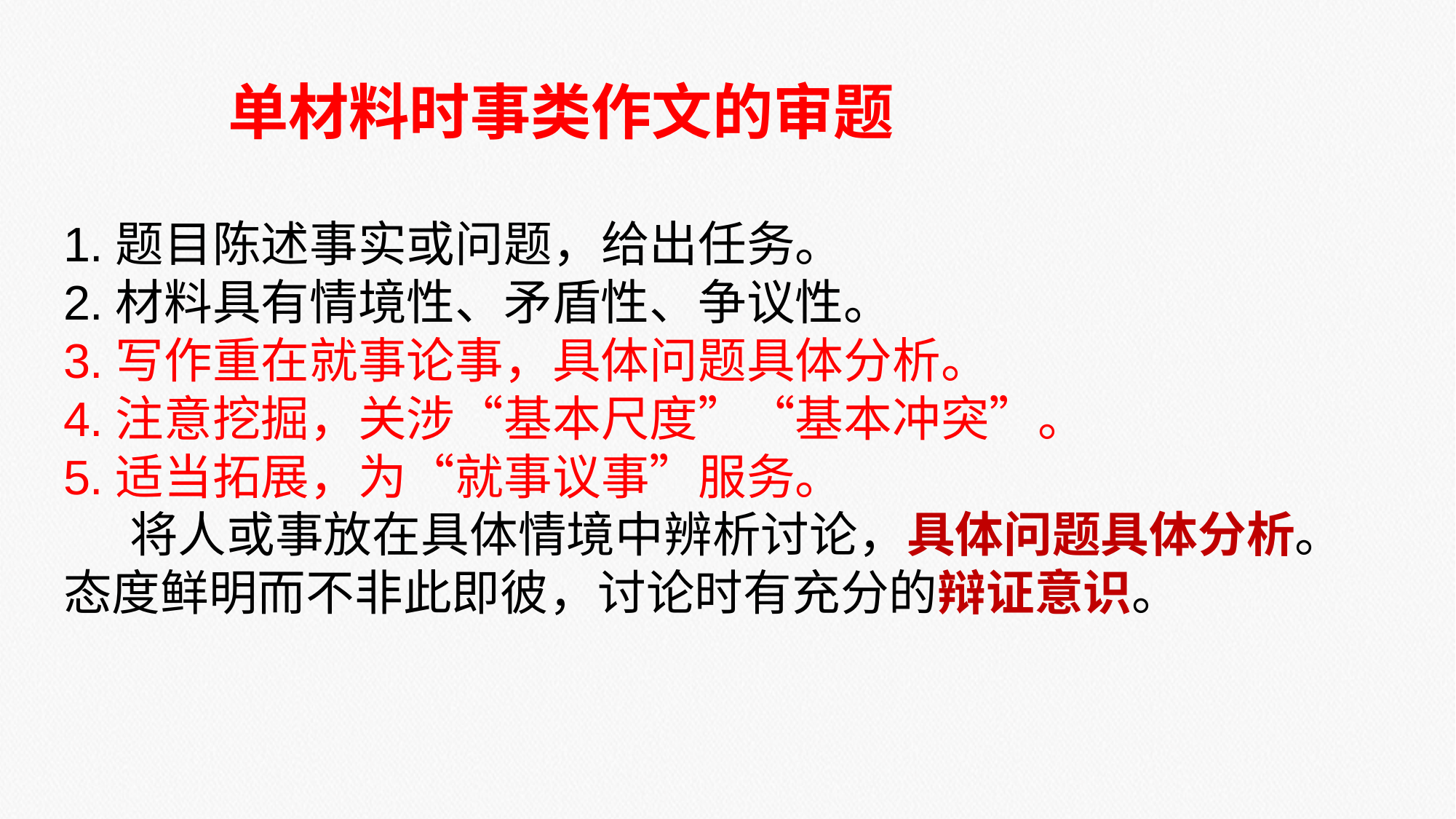

单材料时事类作文的审题
1.题目陈述事实或问题，给出任务。
2.材料具有情境性、矛盾性、争议性。
3.写作重在就事论事，具体问题具体分析。
4.注意挖掘，关涉“基本尺度”“基本冲突”。
5.适当拓展，为“就事议事”服务。
     将人或事放在具体情境中辨析讨论，具体问题具体分析。态度鲜明而不非此即彼，讨论时有充分的辩证意识。